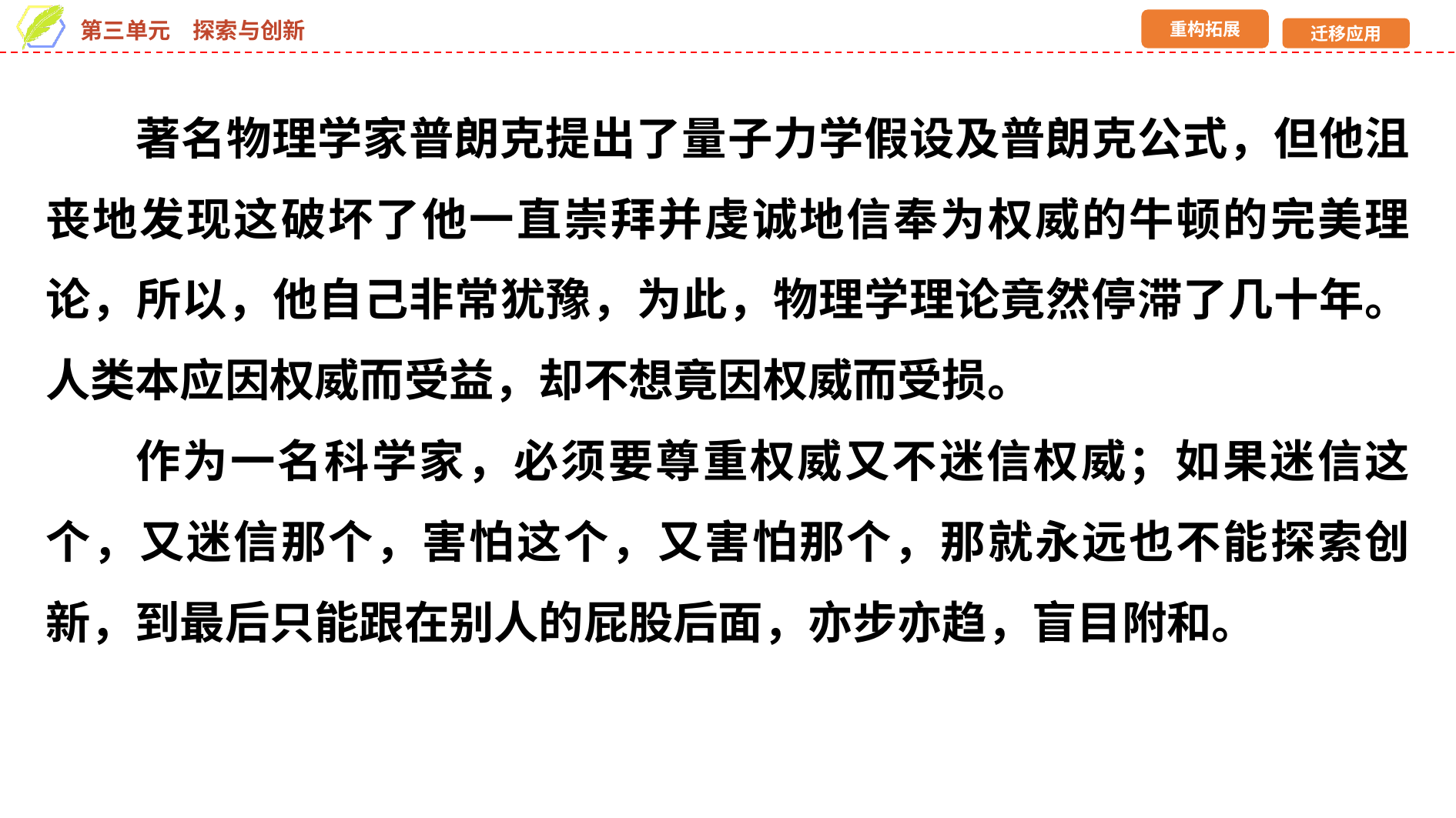

著名物理学家普朗克提出了量子力学假设及普朗克公式，但他沮丧地发现这破坏了他一直崇拜并虔诚地信奉为权威的牛顿的完美理论，所以，他自己非常犹豫，为此，物理学理论竟然停滞了几十年。人类本应因权威而受益，却不想竟因权威而受损。
作为一名科学家，必须要尊重权威又不迷信权威；如果迷信这个，又迷信那个，害怕这个，又害怕那个，那就永远也不能探索创新，到最后只能跟在别人的屁股后面，亦步亦趋，盲目附和。